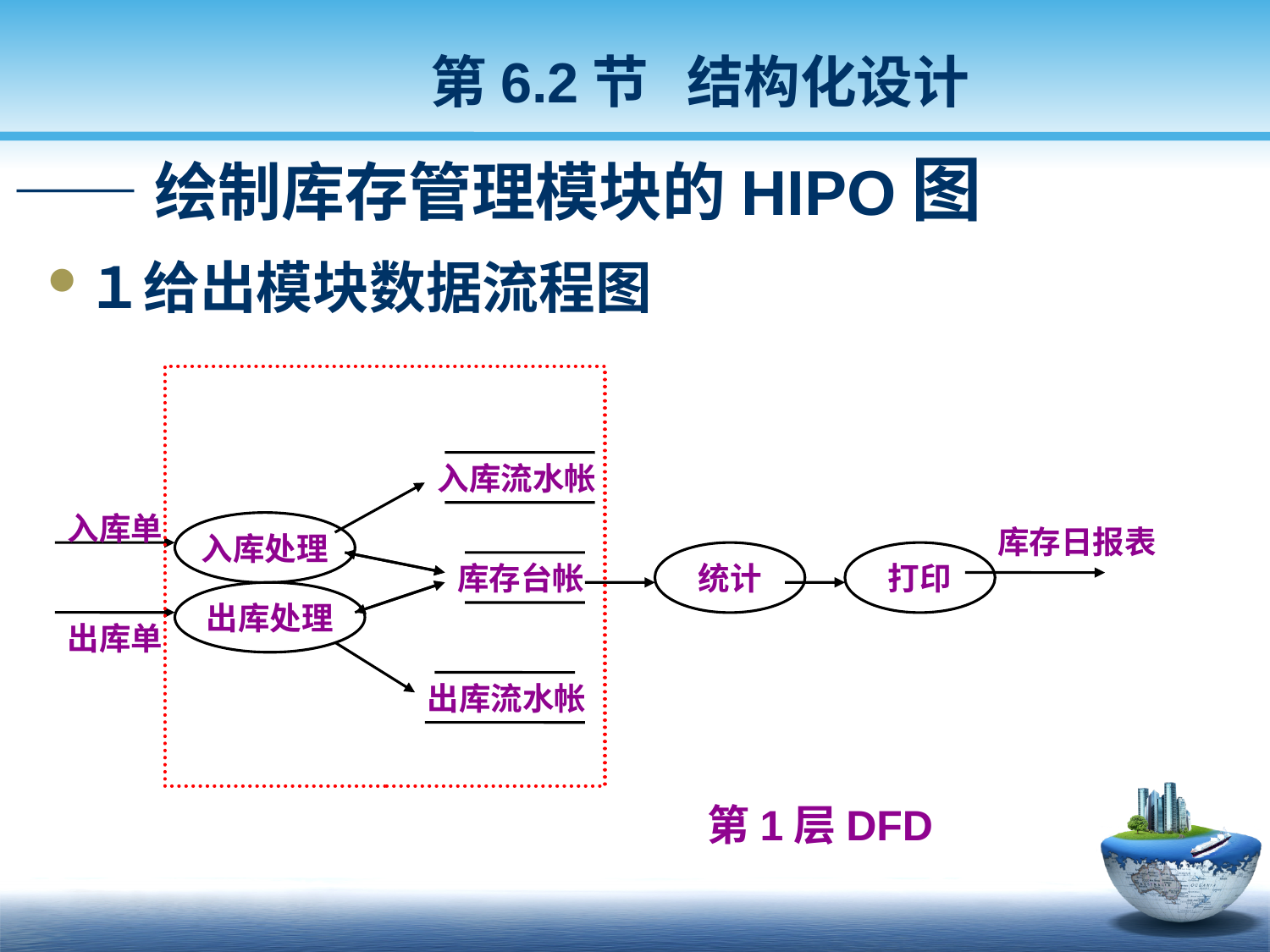

第6.2节   结构化设计
——绘制库存管理模块的HIPO图
１给出模块数据流程图

入库流水帐

入库单

入库处理
库存日报表

统计
打印

库存台帐

出库处理

出库单

出库流水帐

第1层DFD